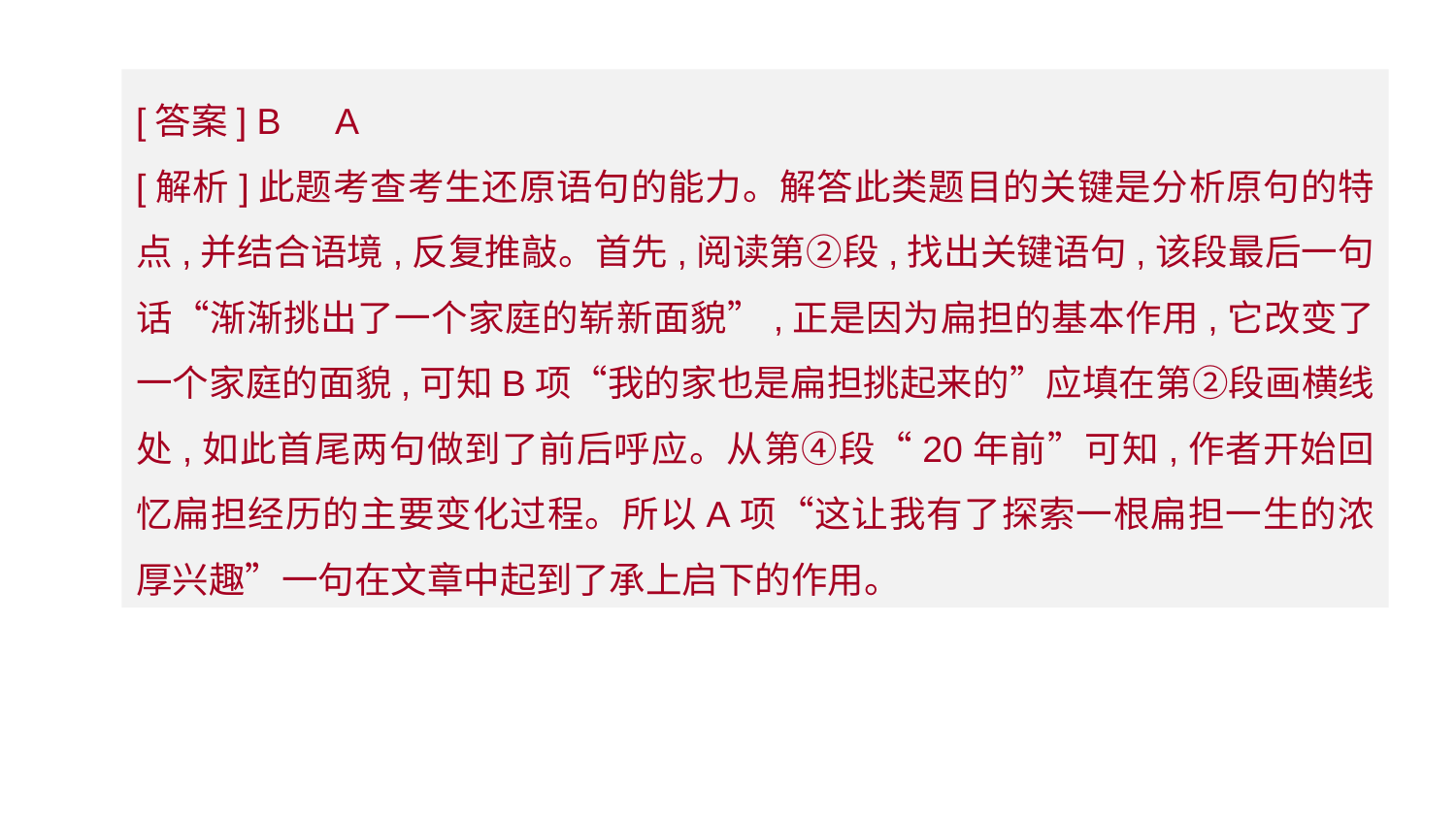

[答案] B　A
[解析]此题考查考生还原语句的能力。解答此类题目的关键是分析原句的特点,并结合语境,反复推敲。首先,阅读第②段,找出关键语句,该段最后一句话“渐渐挑出了一个家庭的崭新面貌”,正是因为扁担的基本作用,它改变了一个家庭的面貌,可知B项“我的家也是扁担挑起来的”应填在第②段画横线处,如此首尾两句做到了前后呼应。从第④段“20年前”可知,作者开始回忆扁担经历的主要变化过程。所以A项“这让我有了探索一根扁担一生的浓厚兴趣”一句在文章中起到了承上启下的作用。